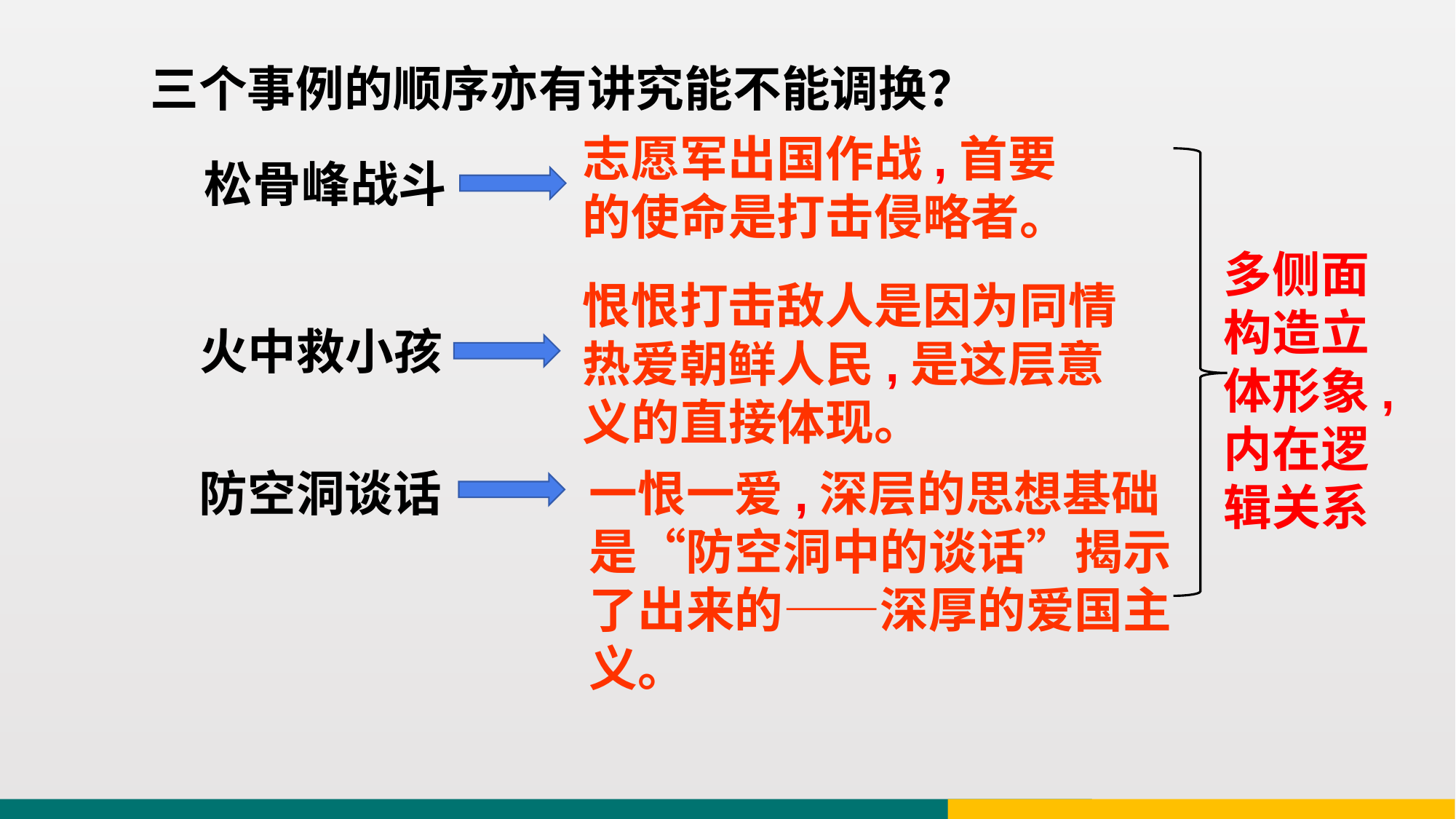

三个事例的顺序亦有讲究能不能调换？
志愿军出国作战,首要的使命是打击侵略者。
松骨峰战斗

多侧面构造立体形象,内在逻辑关系
恨恨打击敌人是因为同情热爱朝鲜人民,是这层意义的直接体现。
火中救小孩

防空洞谈话
一恨一爱,深层的思想基础是“防空洞中的谈话”揭示了出来的——深厚的爱国主义。